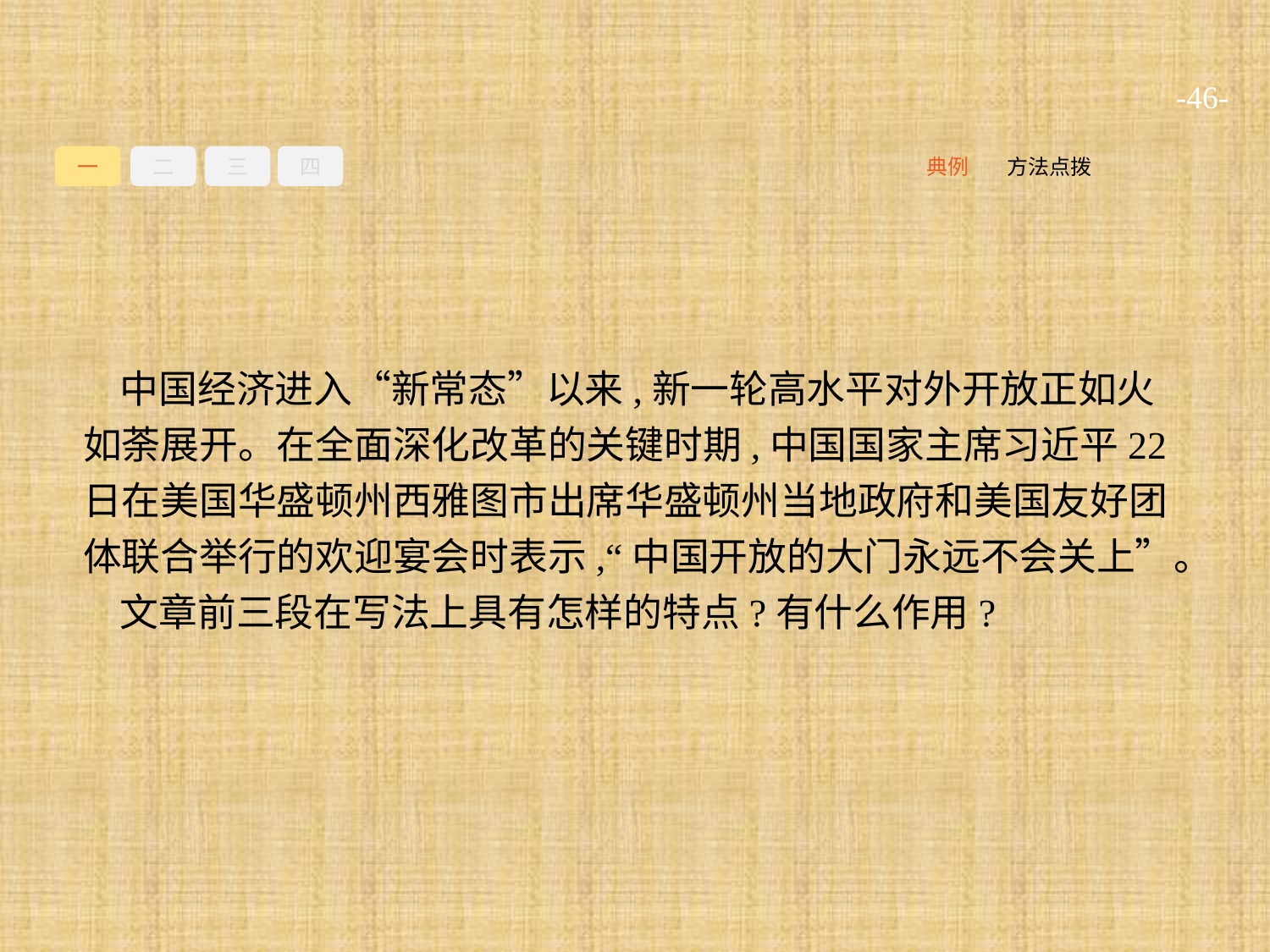

-46-
一
二
三
四
方法点拨
典例
中国经济进入“新常态”以来,新一轮高水平对外开放正如火如荼展开。在全面深化改革的关键时期,中国国家主席习近平22日在美国华盛顿州西雅图市出席华盛顿州当地政府和美国友好团体联合举行的欢迎宴会时表示,“中国开放的大门永远不会关上”。
文章前三段在写法上具有怎样的特点?有什么作用?